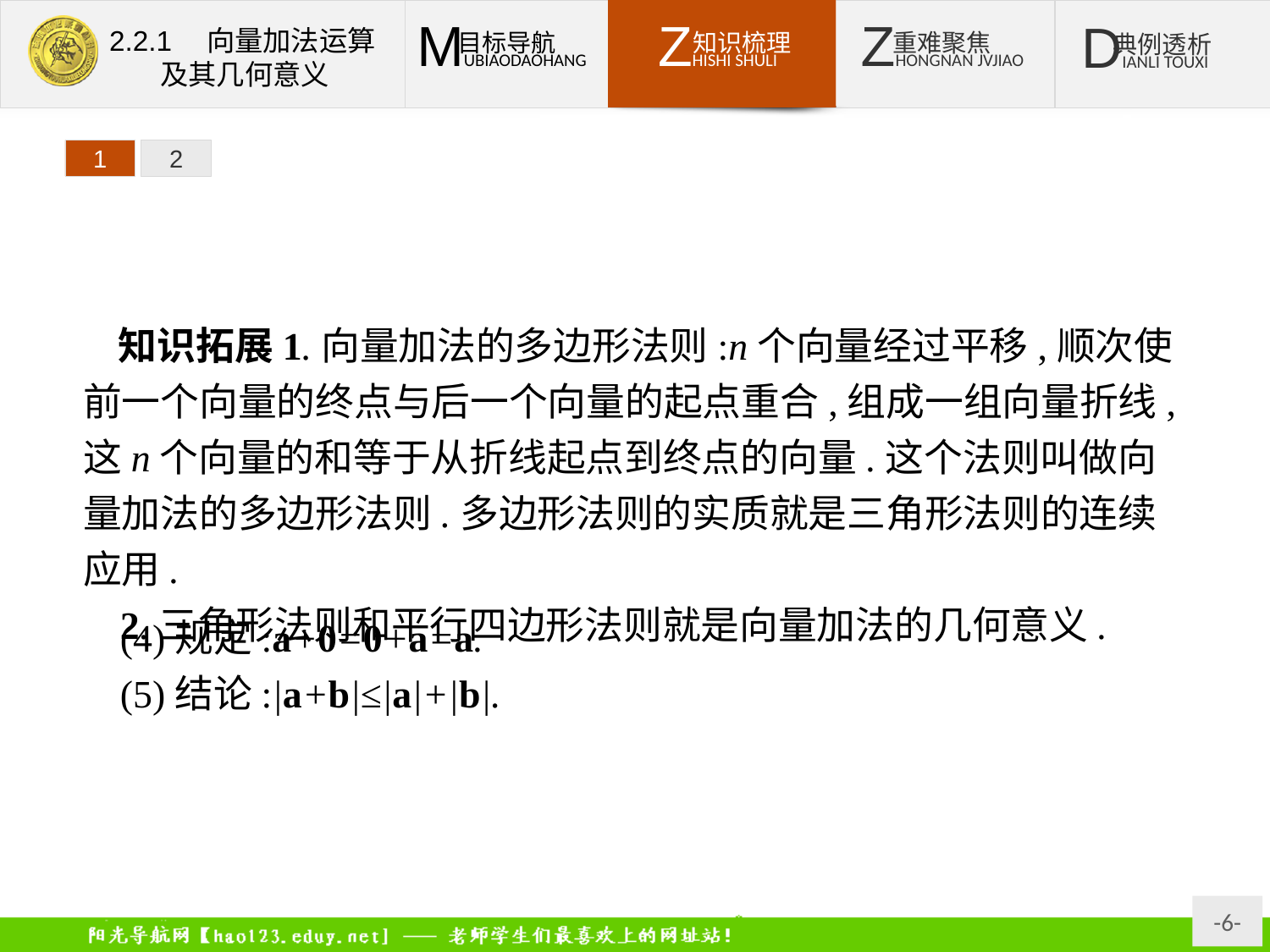

1
2
知识拓展1.向量加法的多边形法则:n个向量经过平移,顺次使前一个向量的终点与后一个向量的起点重合,组成一组向量折线,这n个向量的和等于从折线起点到终点的向量.这个法则叫做向量加法的多边形法则.多边形法则的实质就是三角形法则的连续应用.
2.三角形法则和平行四边形法则就是向量加法的几何意义.
(4)规定:a+0=0+a=a.
(5)结论:|a+b|≤|a|+|b|.